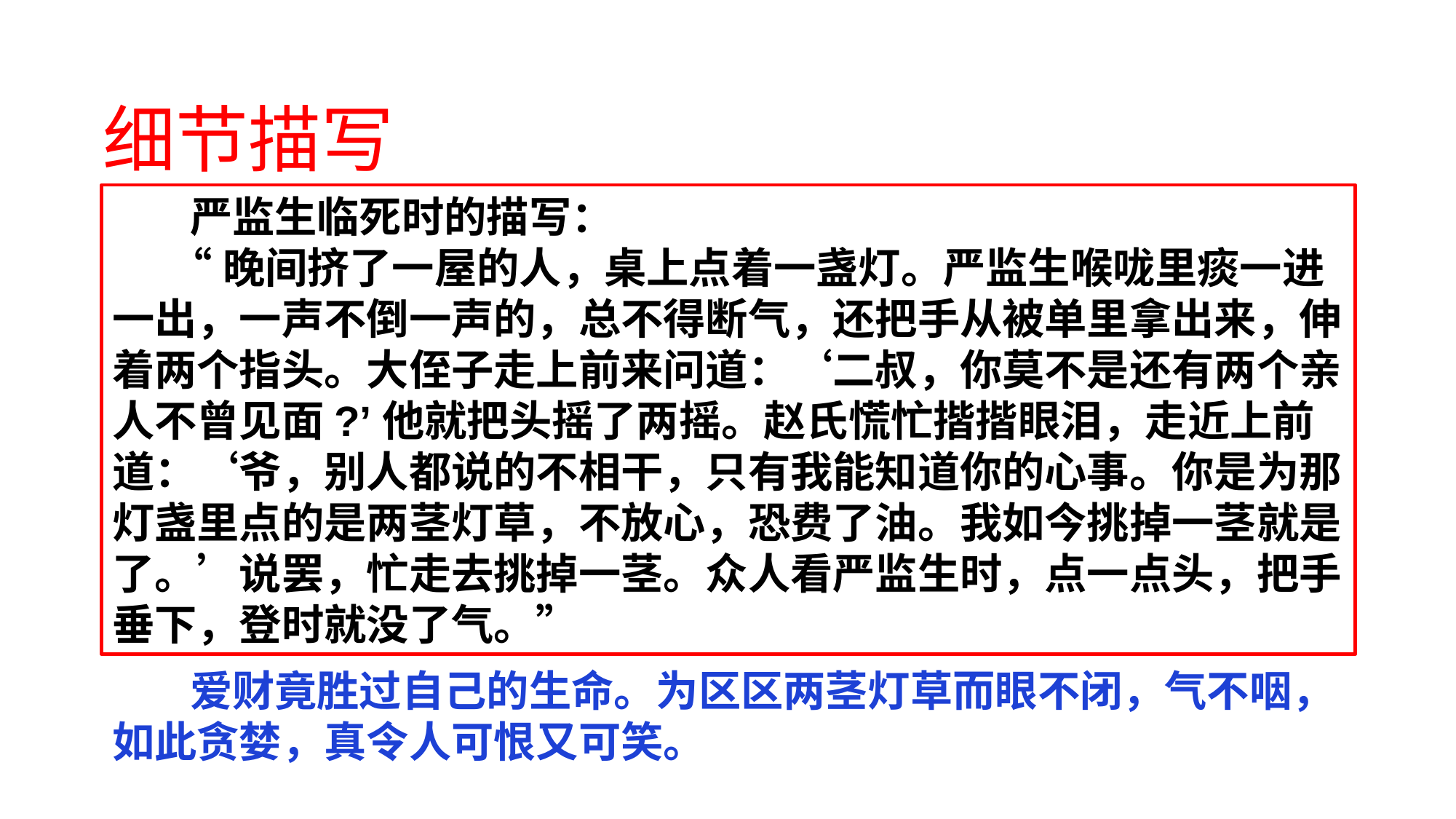

细节描写
       严监生临死时的描写：
      “晚间挤了一屋的人，桌上点着一盏灯。严监生喉咙里痰一进一出，一声不倒一声的，总不得断气，还把手从被单里拿出来，伸着两个指头。大侄子走上前来问道：‘二叔，你莫不是还有两个亲人不曾见面?’他就把头摇了两摇。赵氏慌忙揩揩眼泪，走近上前道：‘爷，别人都说的不相干，只有我能知道你的心事。你是为那灯盏里点的是两茎灯草，不放心，恐费了油。我如今挑掉一茎就是了。’说罢，忙走去挑掉一茎。众人看严监生时，点一点头，把手垂下，登时就没了气。”
       爱财竟胜过自己的生命。为区区两茎灯草而眼不闭，气不咽，如此贪婪，真令人可恨又可笑。